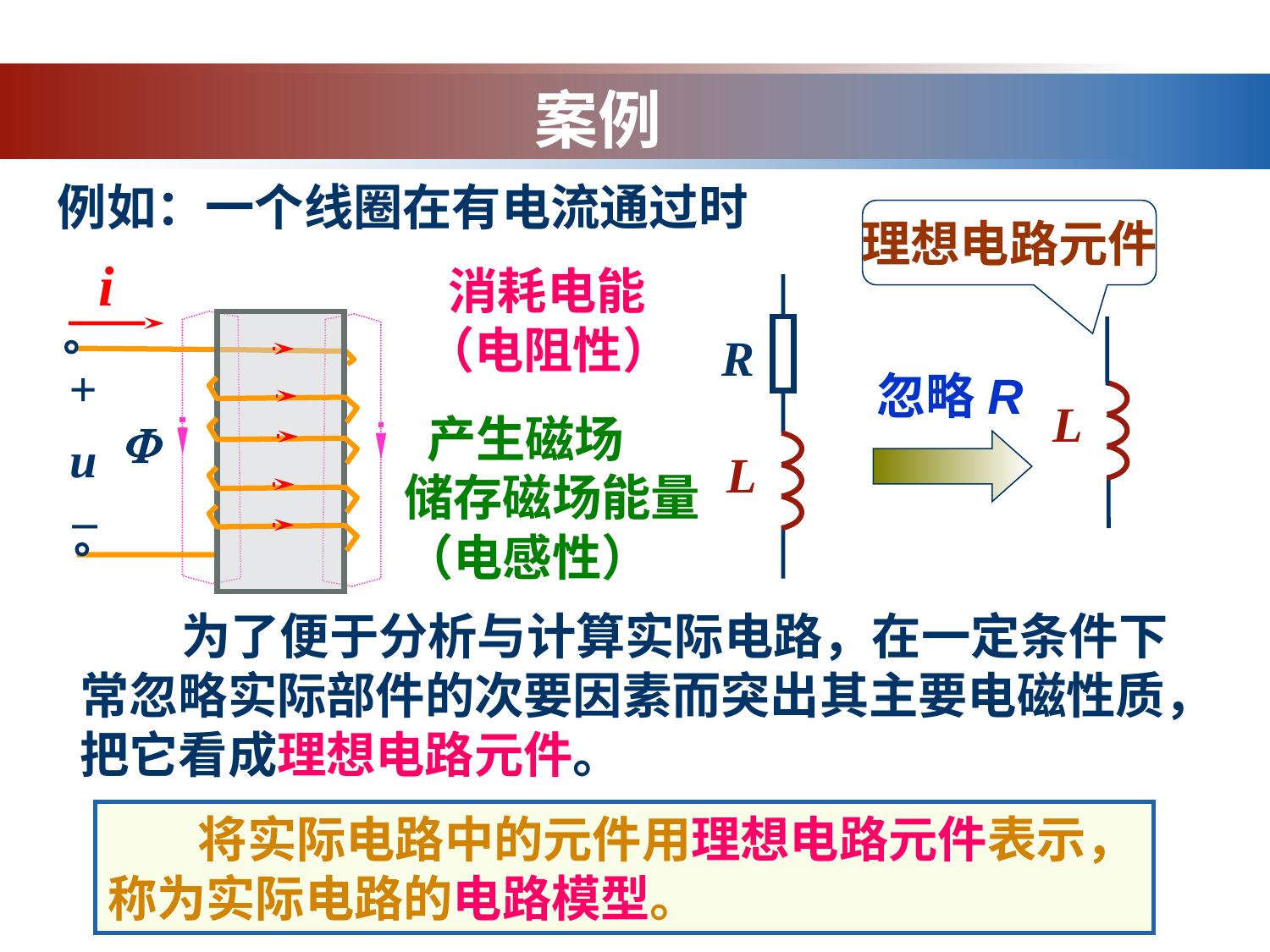

案例
例如：一个线圈在有电流通过时
理想电路元件
i

+
u
–

 消耗电能
（电阻性）

R

L

 忽略R

 产生磁场
储存磁场能量
（电感性）
Φ
L

        为了便于分析与计算实际电路，在一定条件下
常忽略实际部件的次要因素而突出其主要电磁性质，
把它看成理想电路元件。
       将实际电路中的元件用理想电路元件表示，称为实际电路的电路模型。